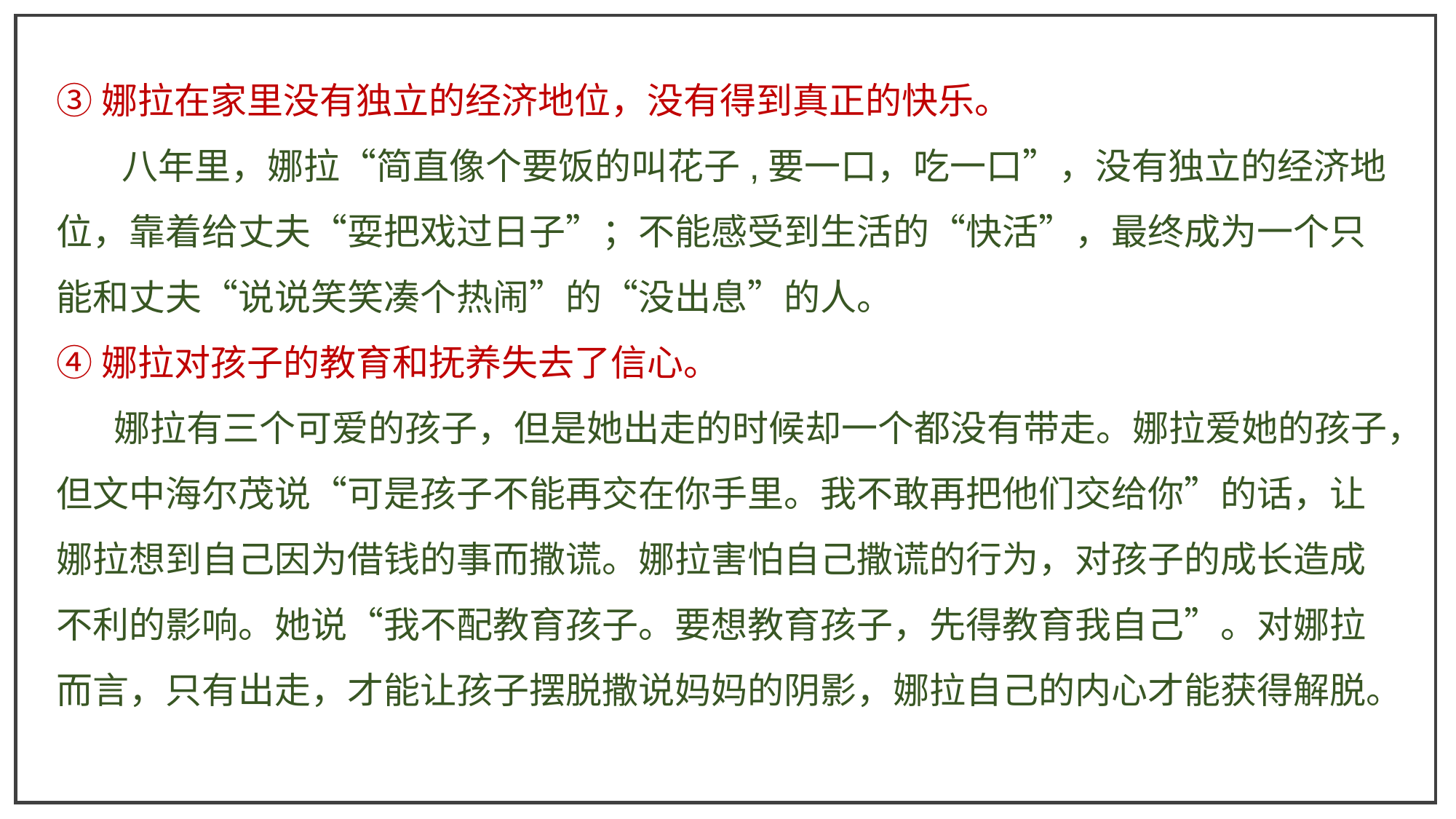

③娜拉在家里没有独立的经济地位，没有得到真正的快乐。
       八年里，娜拉“简直像个要饭的叫花子,要一口，吃一口”，没有独立的经济地位，靠着给丈夫“耍把戏过日子”；不能感受到生活的“快活”，最终成为一个只能和丈夫“说说笑笑凑个热闹”的“没出息”的人。
④娜拉对孩子的教育和抚养失去了信心。
      娜拉有三个可爱的孩子，但是她出走的时候却一个都没有带走。娜拉爱她的孩子，但文中海尔茂说“可是孩子不能再交在你手里。我不敢再把他们交给你”的话，让娜拉想到自己因为借钱的事而撒谎。娜拉害怕自己撒谎的行为，对孩子的成长造成不利的影响。她说“我不配教育孩子。要想教育孩子，先得教育我自己”。对娜拉而言，只有出走，才能让孩子摆脱撒说妈妈的阴影，娜拉自己的内心才能获得解脱。